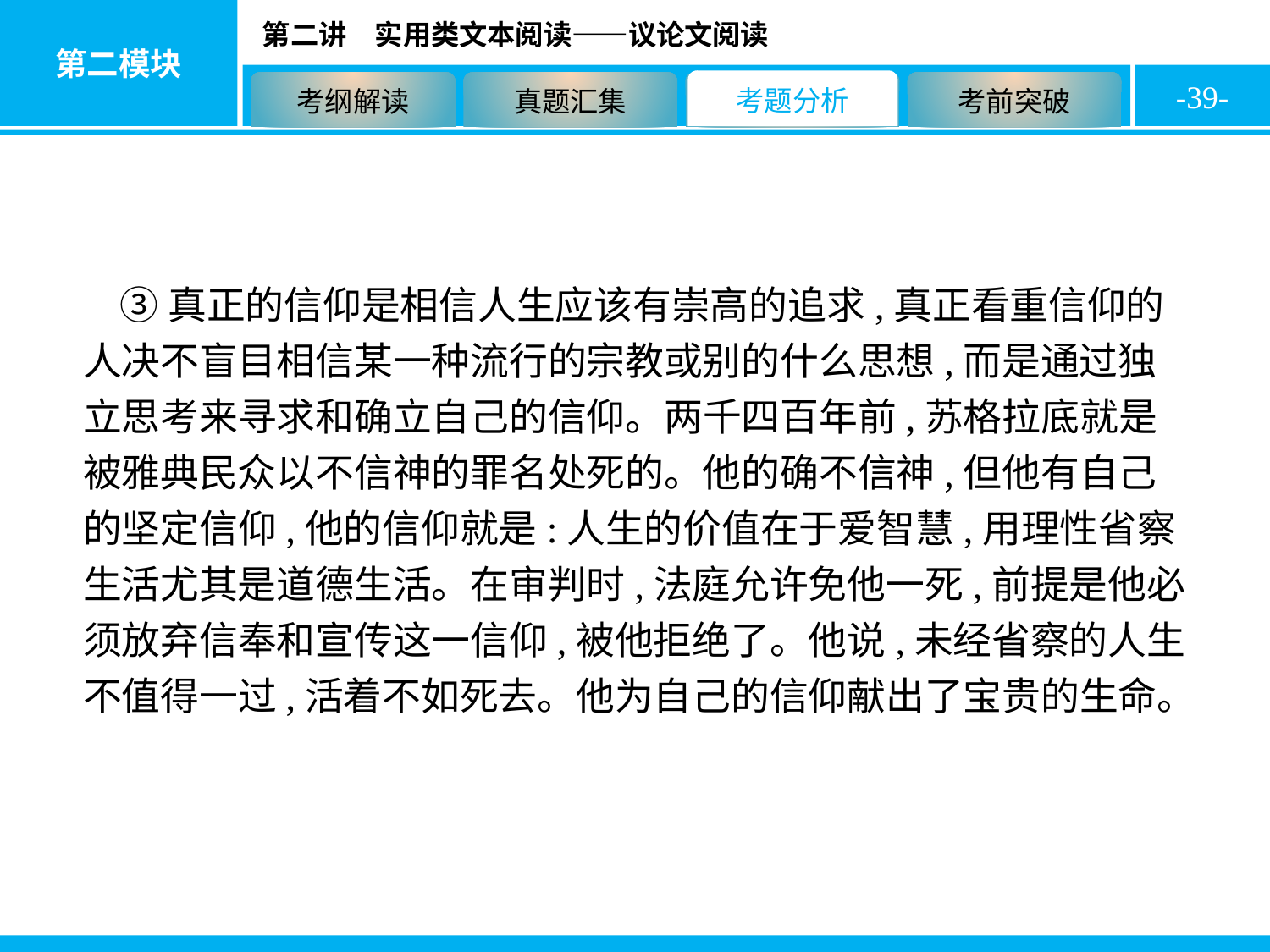

-39-
③真正的信仰是相信人生应该有崇高的追求,真正看重信仰的人决不盲目相信某一种流行的宗教或别的什么思想,而是通过独立思考来寻求和确立自己的信仰。两千四百年前,苏格拉底就是被雅典民众以不信神的罪名处死的。他的确不信神,但他有自己的坚定信仰,他的信仰就是:人生的价值在于爱智慧,用理性省察生活尤其是道德生活。在审判时,法庭允许免他一死,前提是他必须放弃信奉和宣传这一信仰,被他拒绝了。他说,未经省察的人生不值得一过,活着不如死去。他为自己的信仰献出了宝贵的生命。